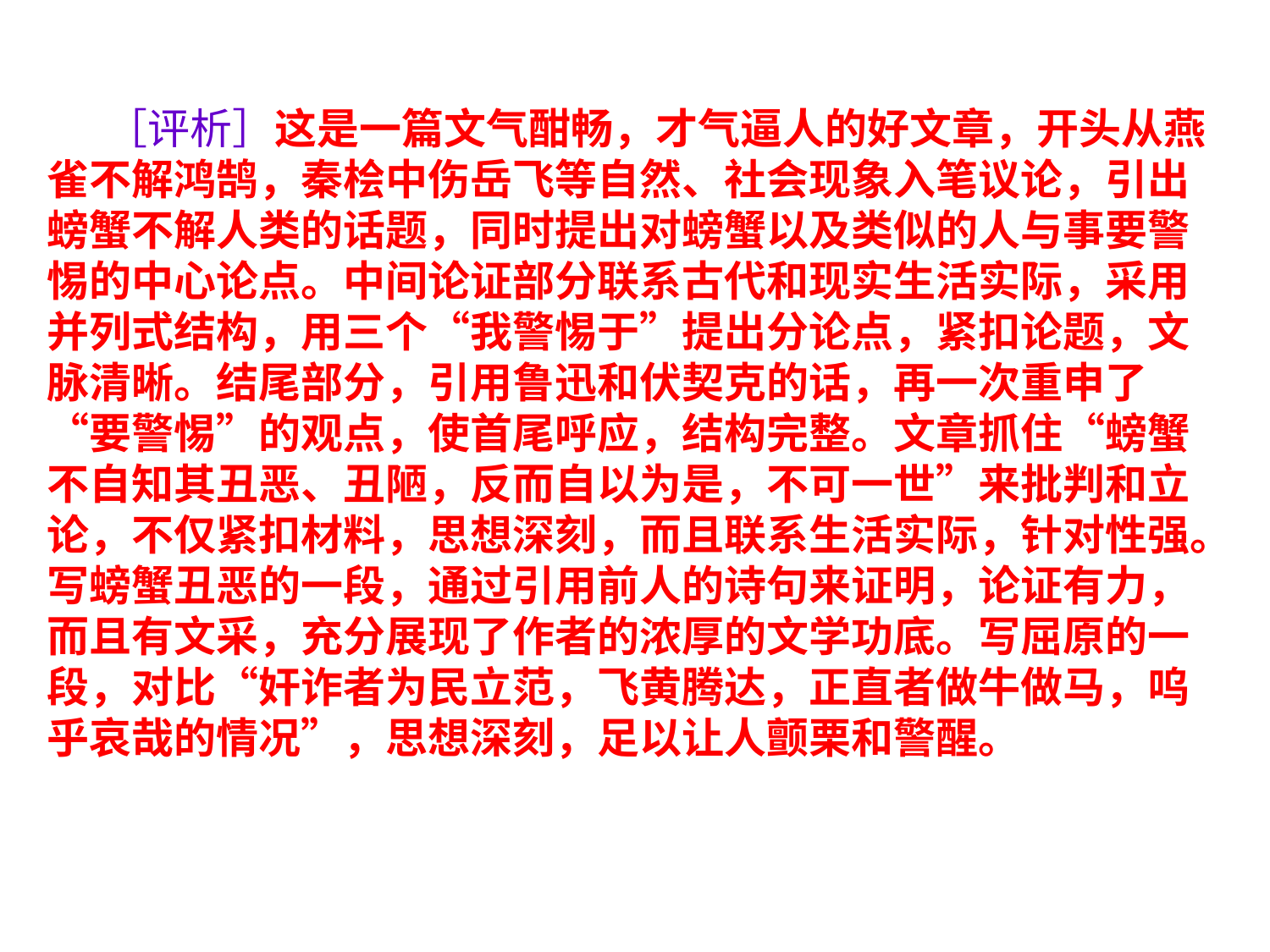

［评析］这是一篇文气酣畅，才气逼人的好文章，开头从燕雀不解鸿鹄，秦桧中伤岳飞等自然、社会现象入笔议论，引出螃蟹不解人类的话题，同时提出对螃蟹以及类似的人与事要警惕的中心论点。中间论证部分联系古代和现实生活实际，采用并列式结构，用三个“我警惕于”提出分论点，紧扣论题，文脉清晰。结尾部分，引用鲁迅和伏契克的话，再一次重申了“要警惕”的观点，使首尾呼应，结构完整。文章抓住“螃蟹不自知其丑恶、丑陋，反而自以为是，不可一世”来批判和立论，不仅紧扣材料，思想深刻，而且联系生活实际，针对性强。写螃蟹丑恶的一段，通过引用前人的诗句来证明，论证有力，而且有文采，充分展现了作者的浓厚的文学功底。写屈原的一段，对比“奸诈者为民立范，飞黄腾达，正直者做牛做马，呜乎哀哉的情况”，思想深刻，足以让人颤栗和警醒。